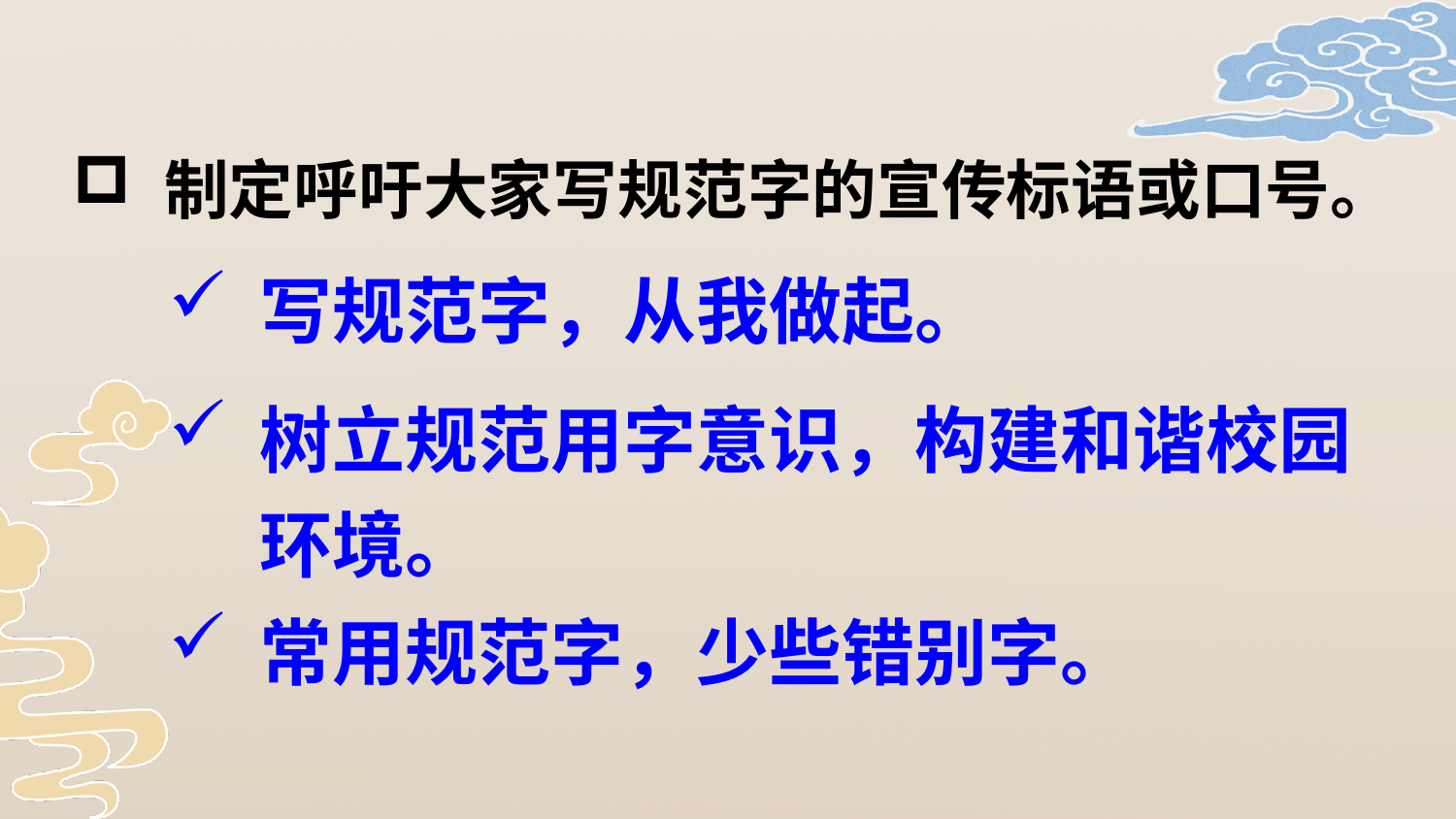

制定呼吁大家写规范字的宣传标语或口号。
写规范字，从我做起。
树立规范用字意识，构建和谐校园环境。
常用规范字，少些错别字。